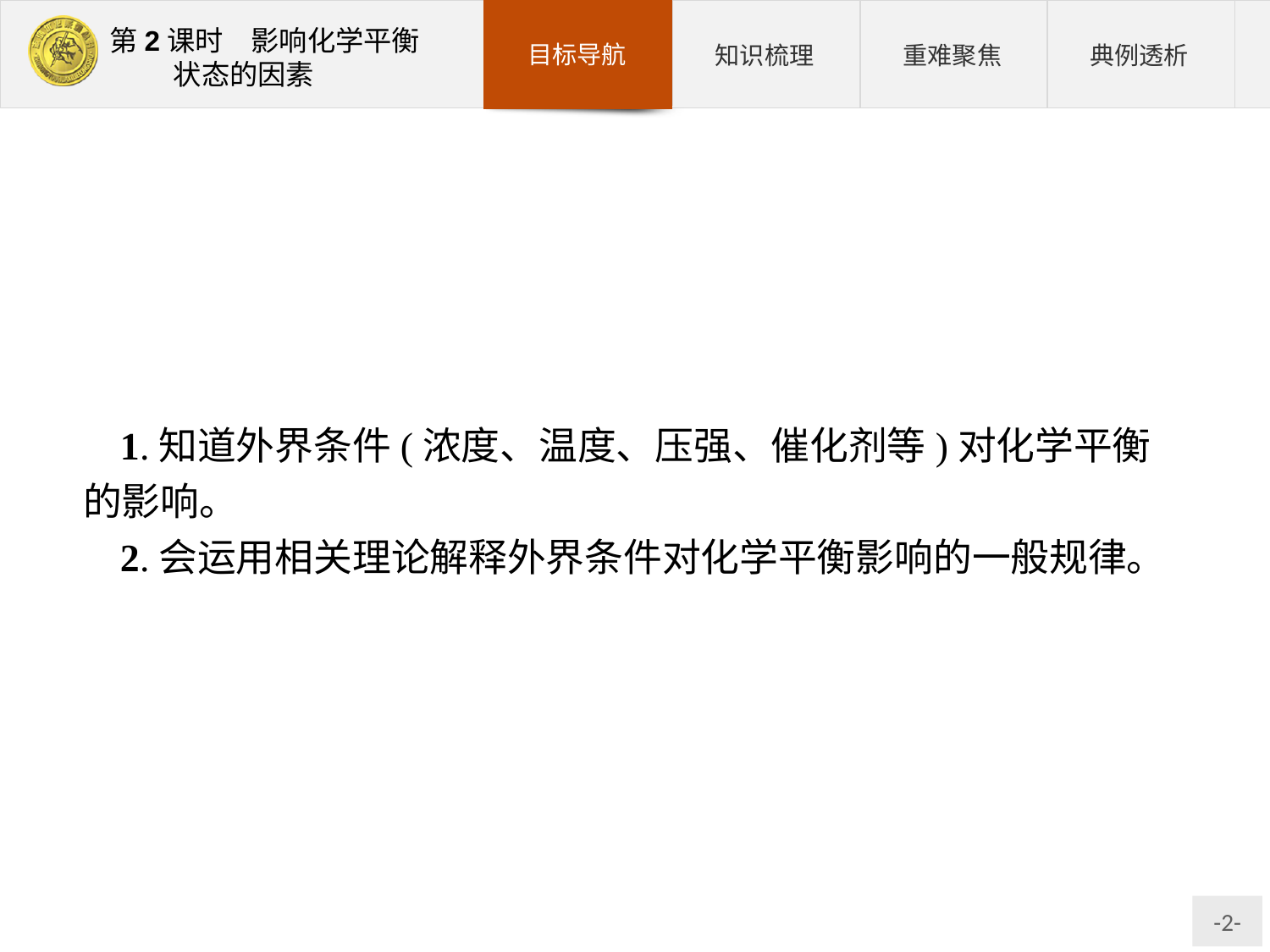

1.知道外界条件(浓度、温度、压强、催化剂等)对化学平衡的影响。
2.会运用相关理论解释外界条件对化学平衡影响的一般规律。